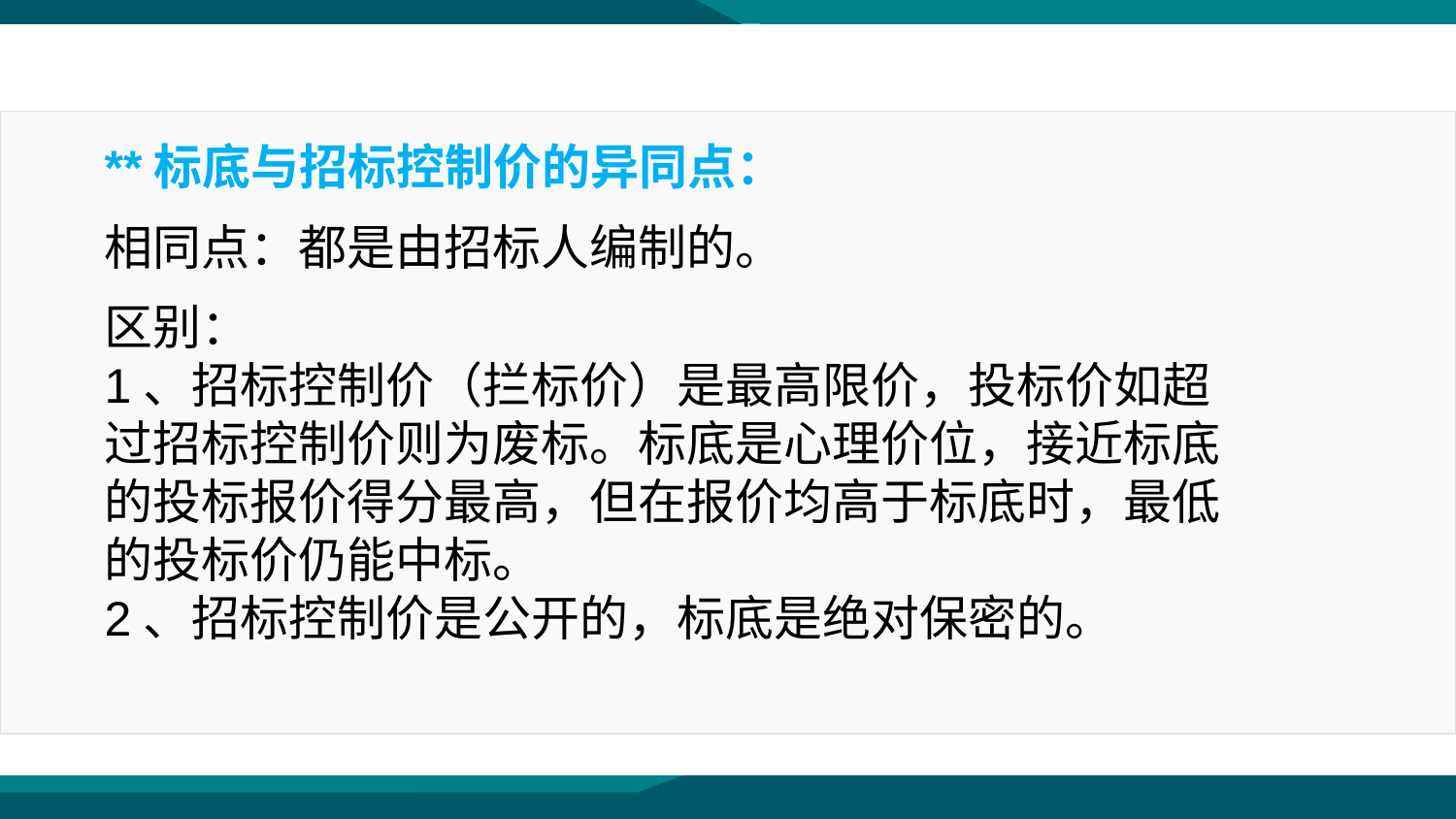

**标底与招标控制价的异同点：

相同点：都是由招标人编制的。

区别：
1、招标控制价（拦标价）是最高限价，投标价如超过招标控制价则为废标。标底是心理价位，接近标底的投标报价得分最高，但在报价均高于标底时，最低的投标价仍能中标。
2、招标控制价是公开的，标底是绝对保密的。